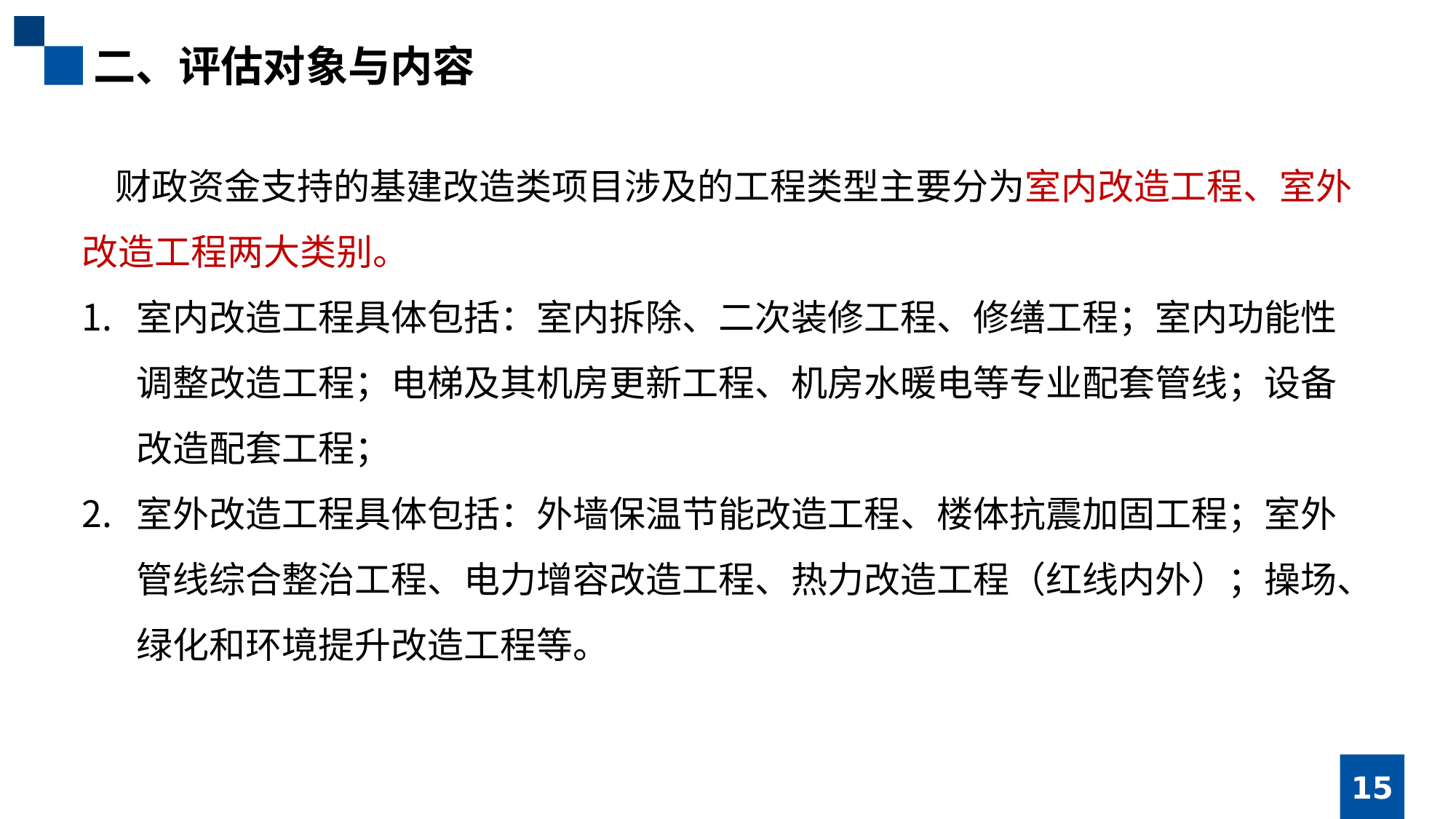

二、评估对象与内容
   财政资金支持的基建改造类项目涉及的工程类型主要分为室内改造工程、室外改造工程两大类别。
室内改造工程具体包括：室内拆除、二次装修工程、修缮工程；室内功能性调整改造工程；电梯及其机房更新工程、机房水暖电等专业配套管线；设备改造配套工程；
室外改造工程具体包括：外墙保温节能改造工程、楼体抗震加固工程；室外管线综合整治工程、电力增容改造工程、热力改造工程（红线内外）；操场、绿化和环境提升改造工程等。
15